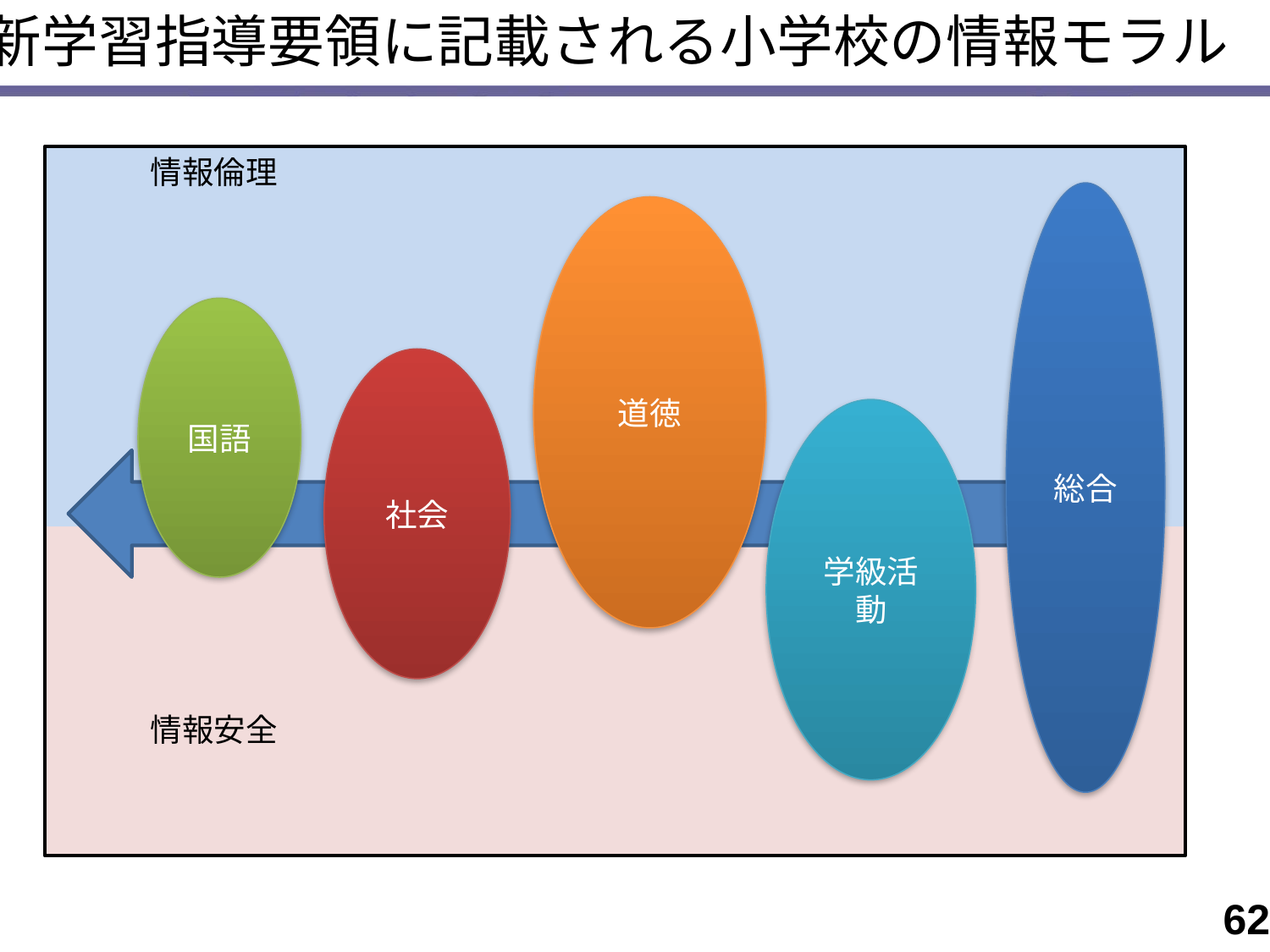

新学習指導要領に記載される小学校の情報モラル

情報倫理
総合
道徳
国語
社会
学級活動

情報安全
62